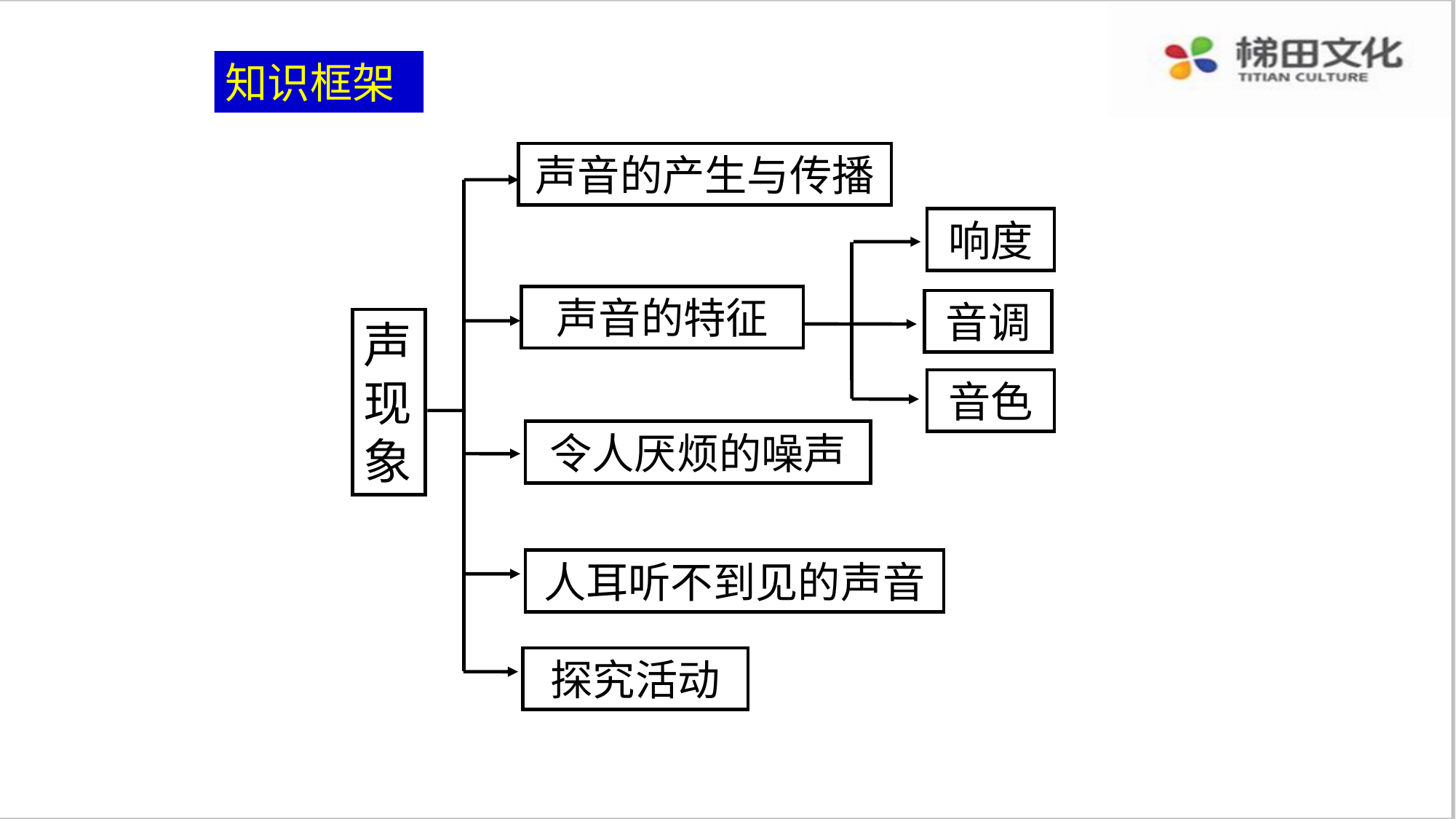

知识框架
声音的产生与传播

响度

声音的特征

音调

声现象
音色

令人厌烦的噪声

人耳听不到见的声音

探究活动